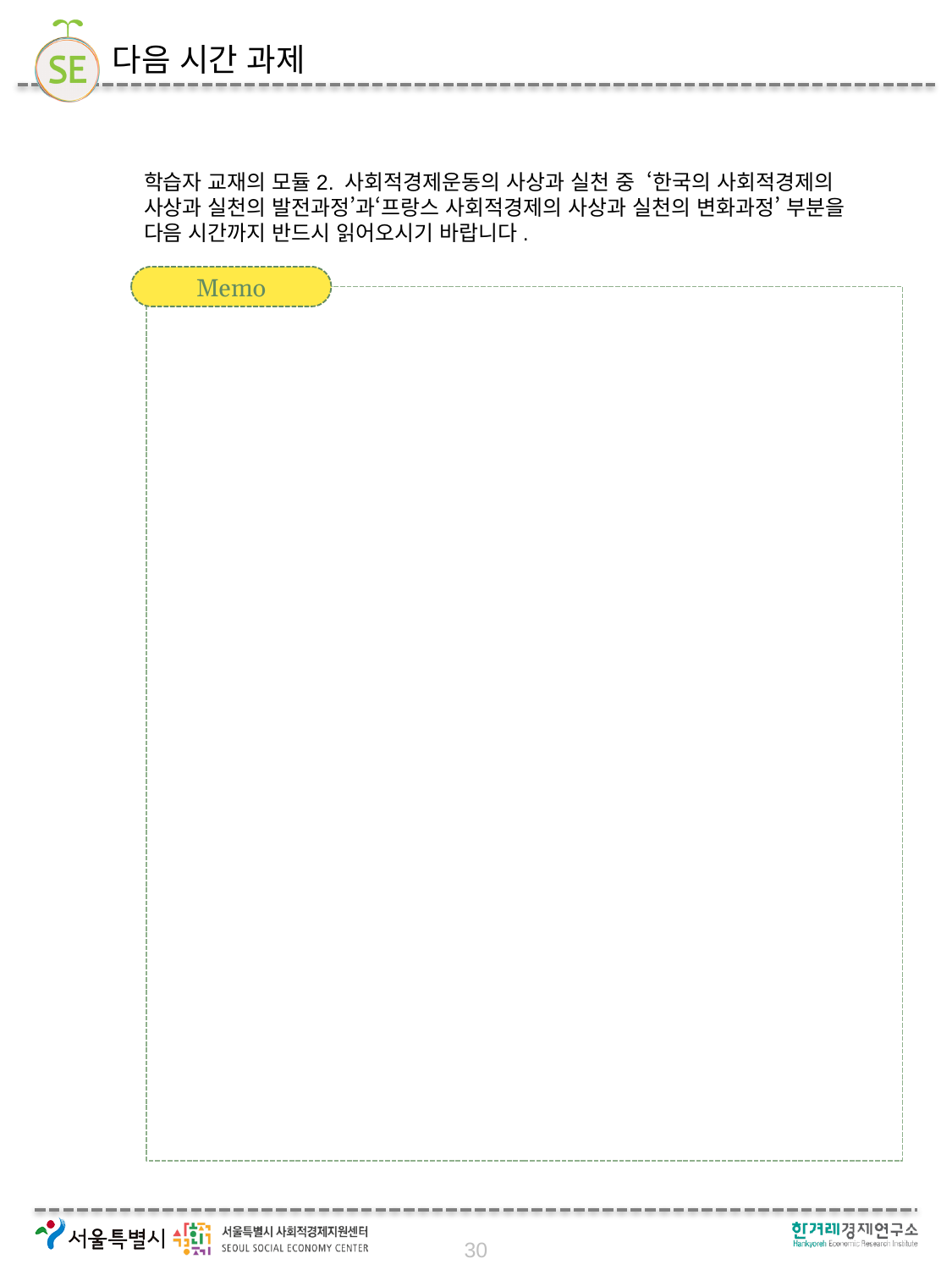

# 다음 시간 과제
학습자 교재의 모듈2. 사회적경제운동의 사상과 실천 중  ‘한국의 사회적경제의 사상과 실천의 발전과정’과‘프랑스 사회적경제의 사상과 실천의 변화과정’ 부분을 다음 시간까지 반드시 읽어오시기 바랍니다.
Memo

30